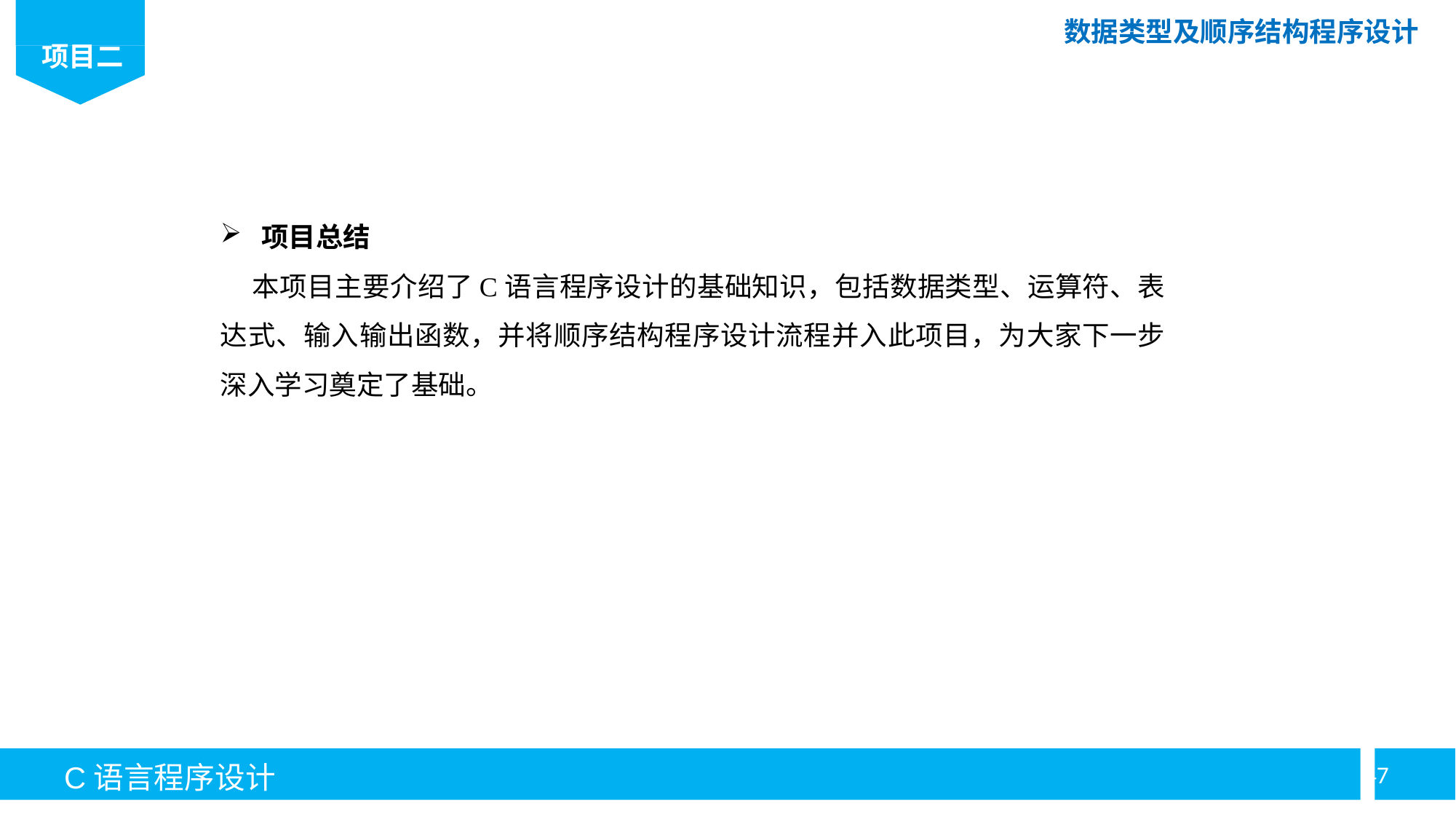

项目总结
本项目主要介绍了C语言程序设计的基础知识，包括数据类型、运算符、表达式、输入输出函数，并将顺序结构程序设计流程并入此项目，为大家下一步深入学习奠定了基础。